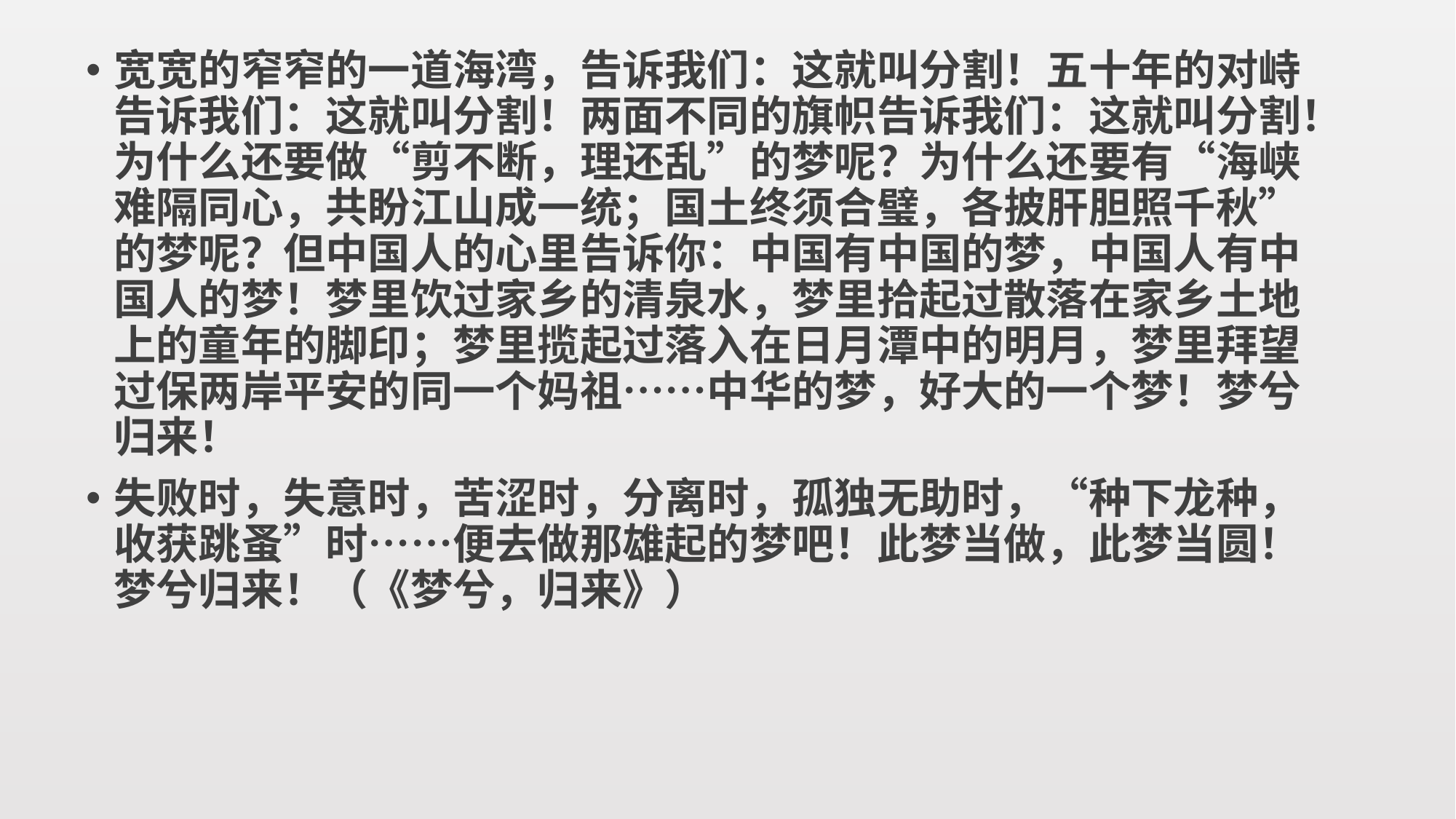

宽宽的窄窄的一道海湾，告诉我们：这就叫分割！五十年的对峙告诉我们：这就叫分割！两面不同的旗帜告诉我们：这就叫分割！为什么还要做“剪不断，理还乱”的梦呢？为什么还要有“海峡难隔同心，共盼江山成一统；国土终须合璧，各披肝胆照千秋”的梦呢？但中国人的心里告诉你：中国有中国的梦，中国人有中国人的梦！梦里饮过家乡的清泉水，梦里拾起过散落在家乡土地上的童年的脚印；梦里揽起过落入在日月潭中的明月，梦里拜望过保两岸平安的同一个妈祖……中华的梦，好大的一个梦！梦兮归来！
失败时，失意时，苦涩时，分离时，孤独无助时，“种下龙种，收获跳蚤”时……便去做那雄起的梦吧！此梦当做，此梦当圆！梦兮归来！（《梦兮，归来》）